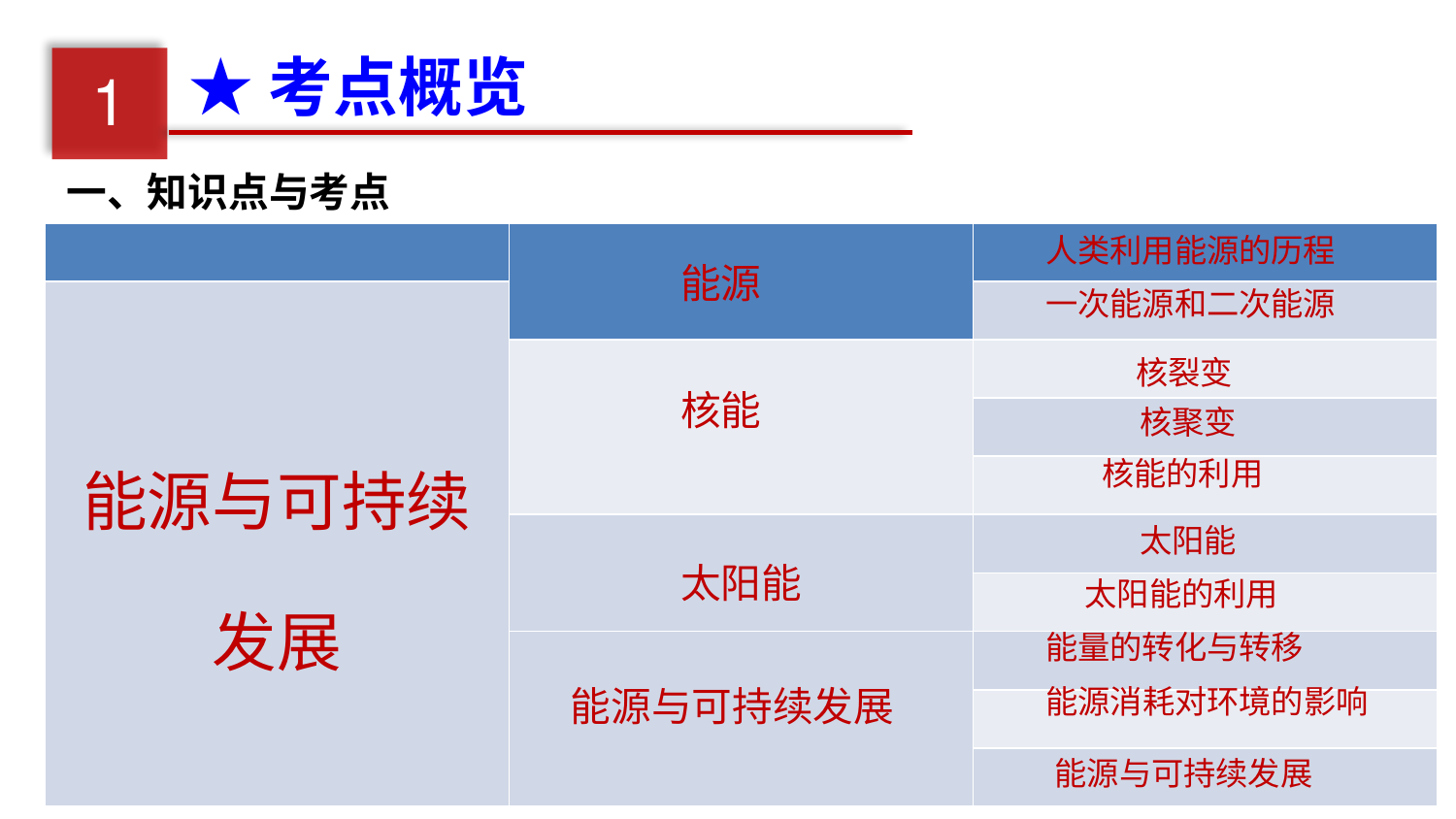

★考点概览

1
一、知识点与考点
|  |  |  |
| --- | --- | --- |
| 能源与可持续发展 |  |  |
|  |  |  |
|  |  |  |
|  |  |  |
|  |  |  |
|  |  |  |
|  |  |  |
|  |  |  |
|  |  |  |
人类利用能源的历程
能源
一次能源和二次能源
核裂变
核能
核聚变
核能的利用
太阳能
太阳能
太阳能的利用
能量的转化与转移
能源与可持续发展
能源消耗对环境的影响
能源与可持续发展